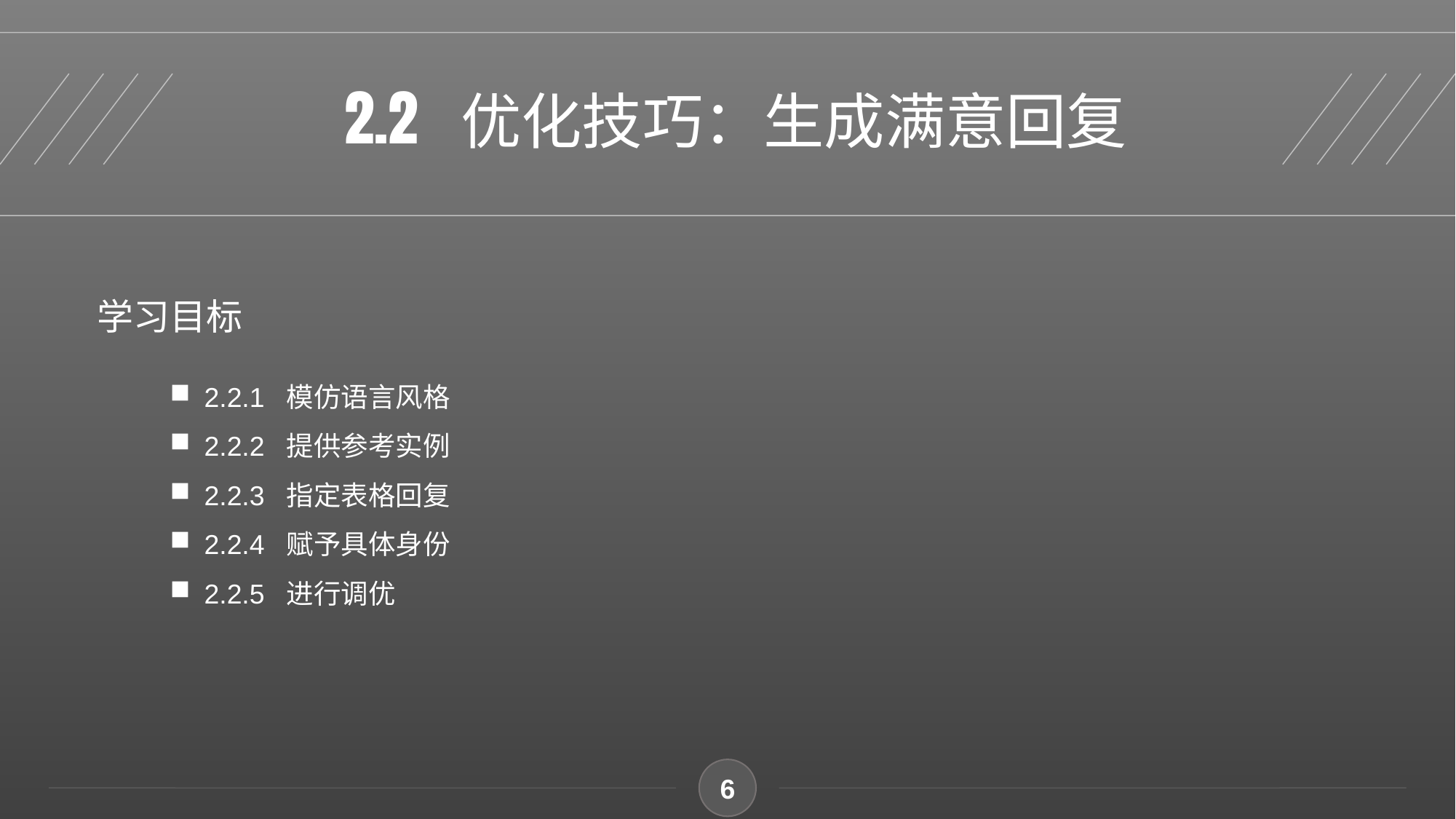

2.2  优化技巧：生成满意回复

学习目标
2.2.1  模仿语言风格
2.2.2  提供参考实例
2.2.3  指定表格回复
2.2.4  赋予具体身份
2.2.5  进行调优